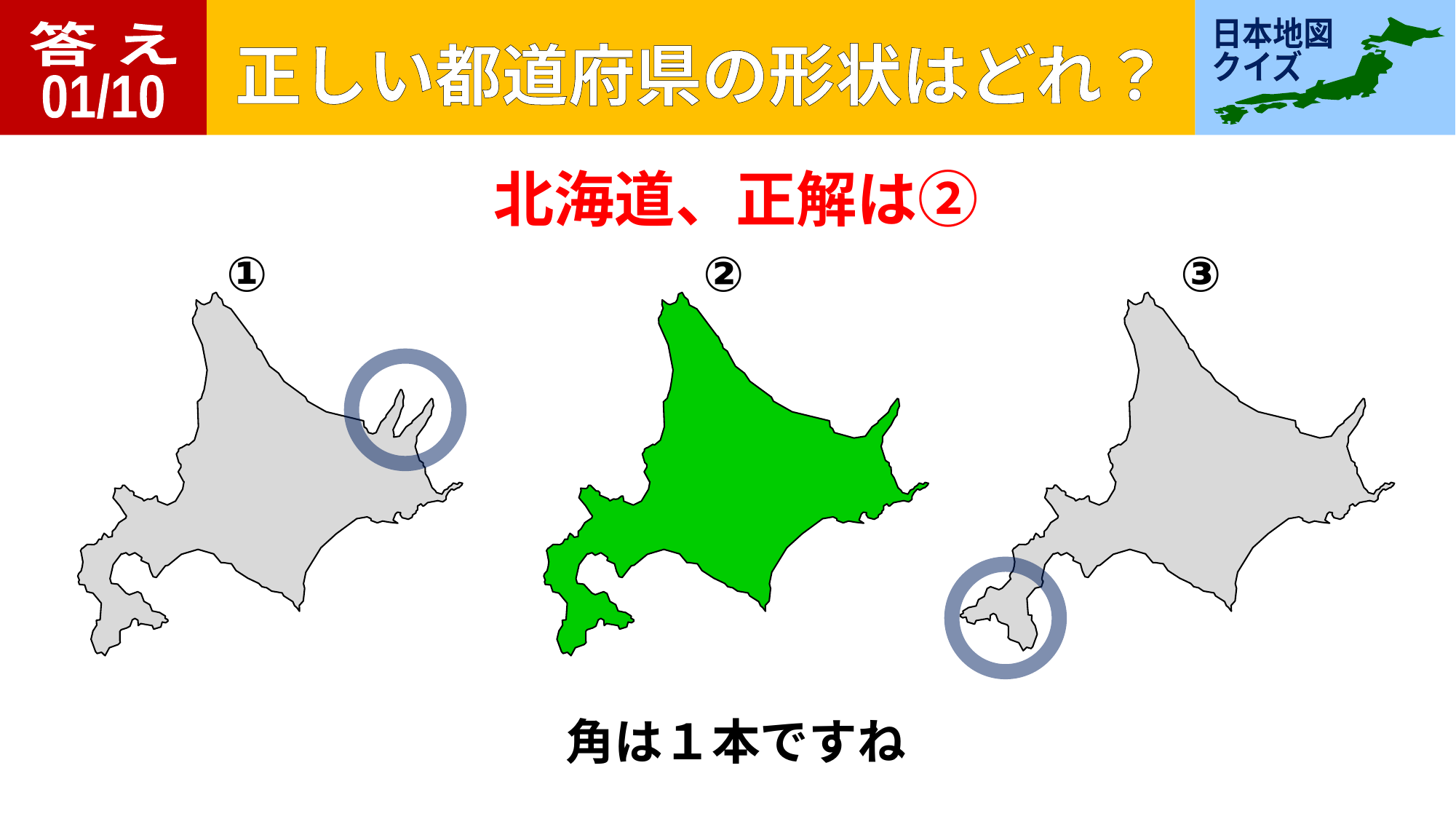

答 え
01/10
北海道、正解は②
①
②
③

角は１本ですね